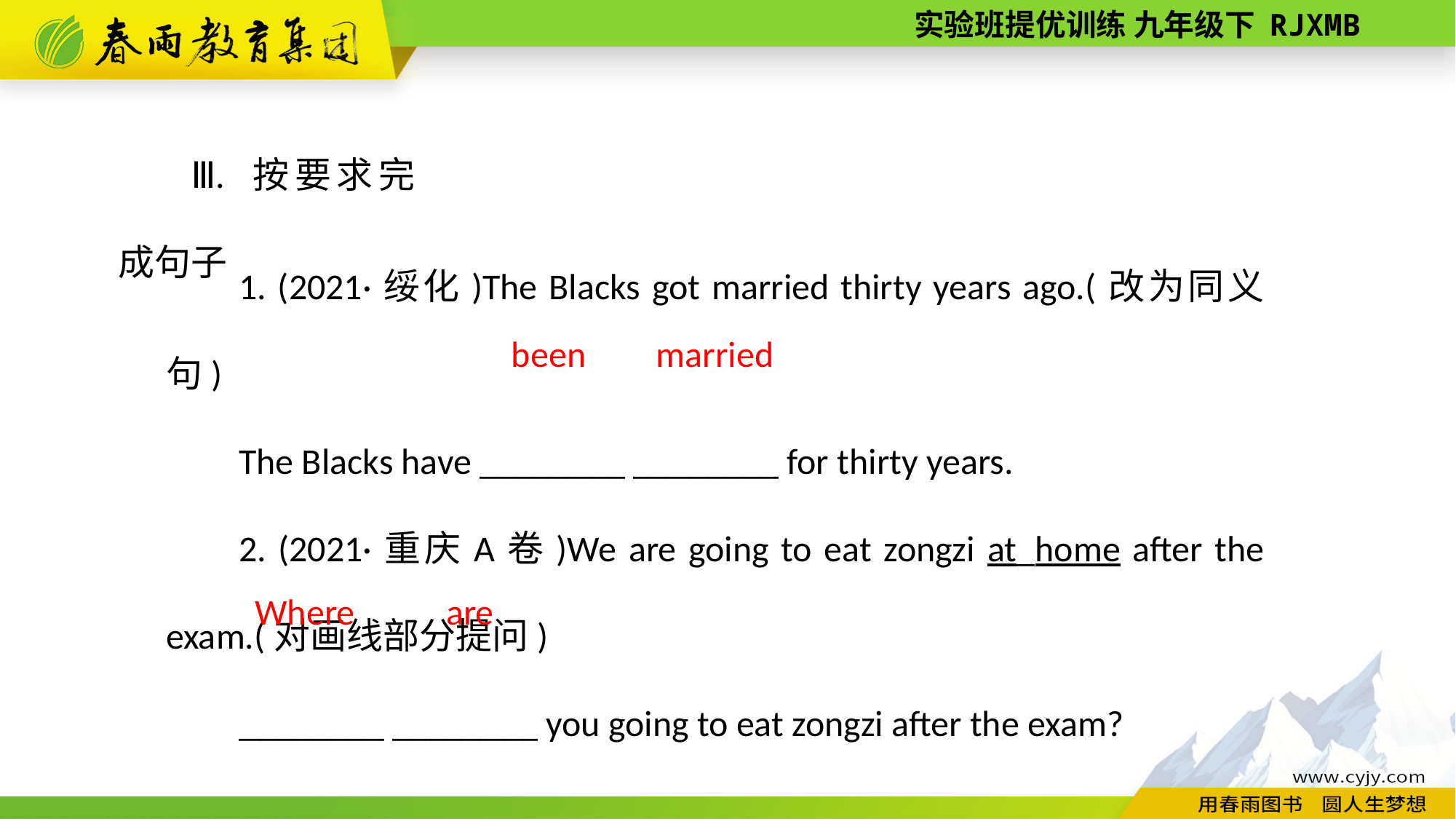

Ⅲ. 按要求完成句子
1. (2021·绥化)The Blacks got married thirty years ago.(改为同义句)
The Blacks have ________ ________ for thirty years.
2. (2021·重庆A卷)We are going to eat zongzi at_home after the exam.(对画线部分提问)
________ ________ you going to eat zongzi after the exam?
been
married
are
Where